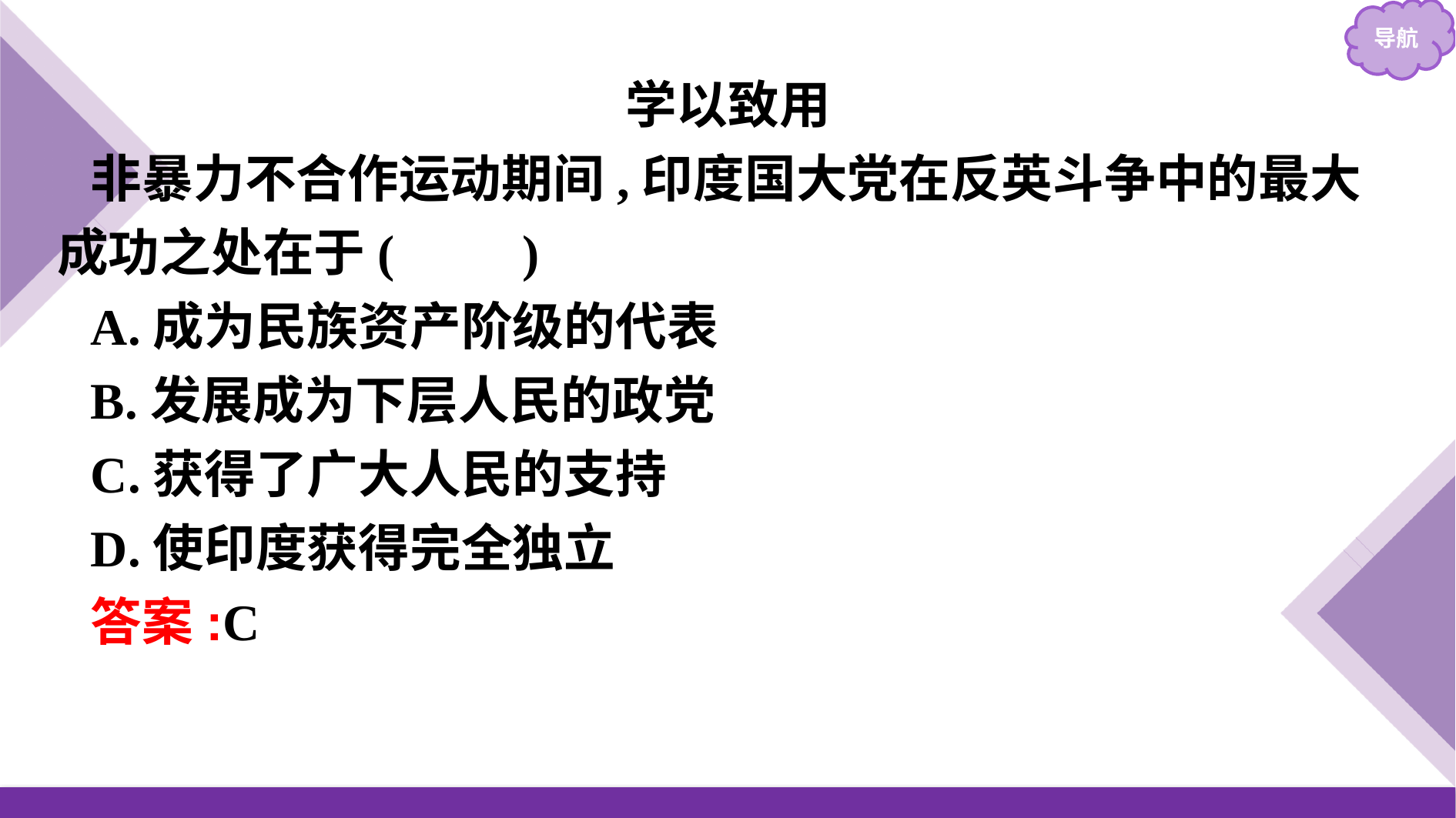

学以致用
非暴力不合作运动期间,印度国大党在反英斗争中的最大成功之处在于(　　)
A.成为民族资产阶级的代表
B.发展成为下层人民的政党
C.获得了广大人民的支持
D.使印度获得完全独立
答案:C